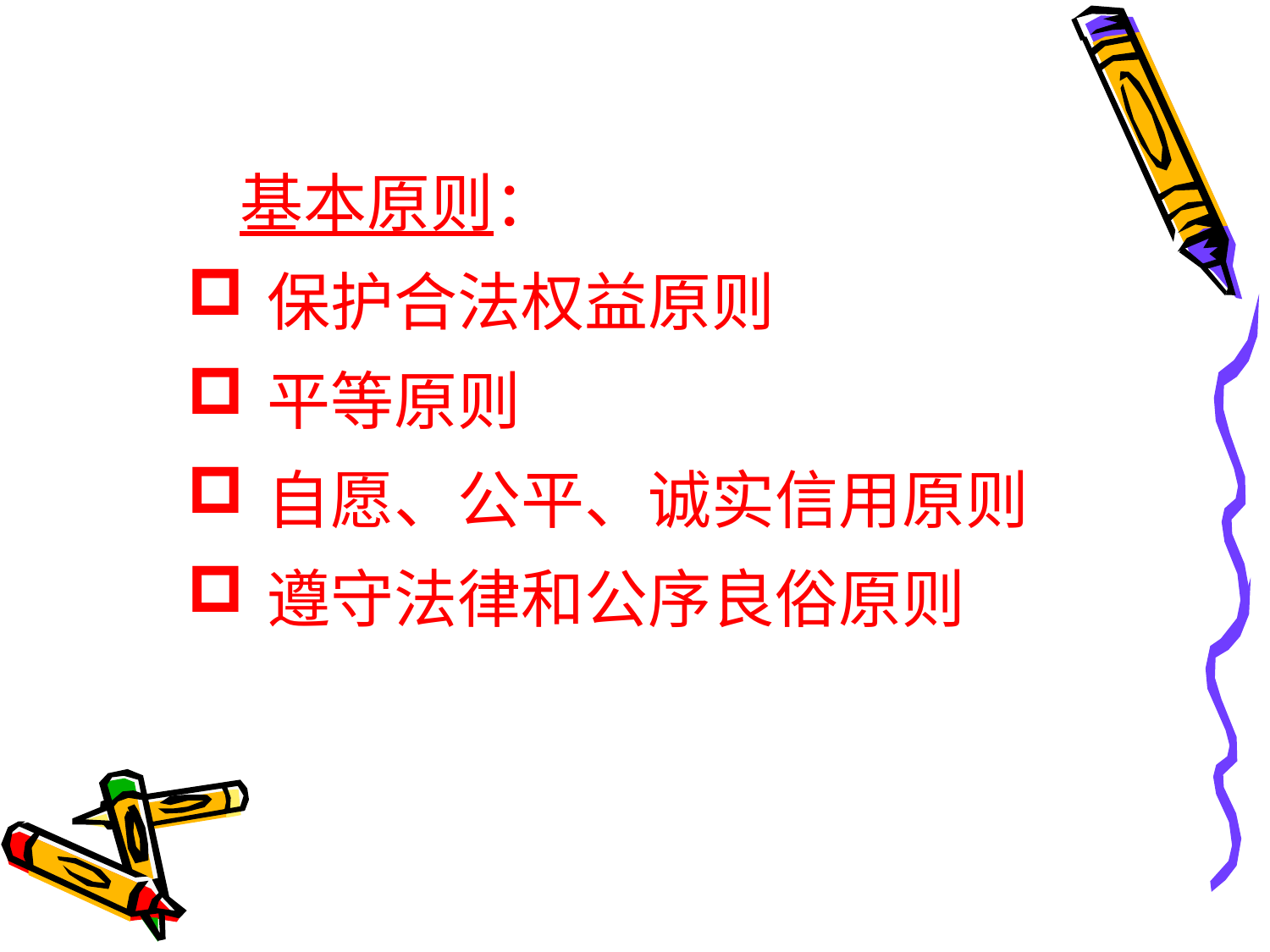

基本原则：
保护合法权益原则
平等原则
自愿、公平、诚实信用原则
遵守法律和公序良俗原则